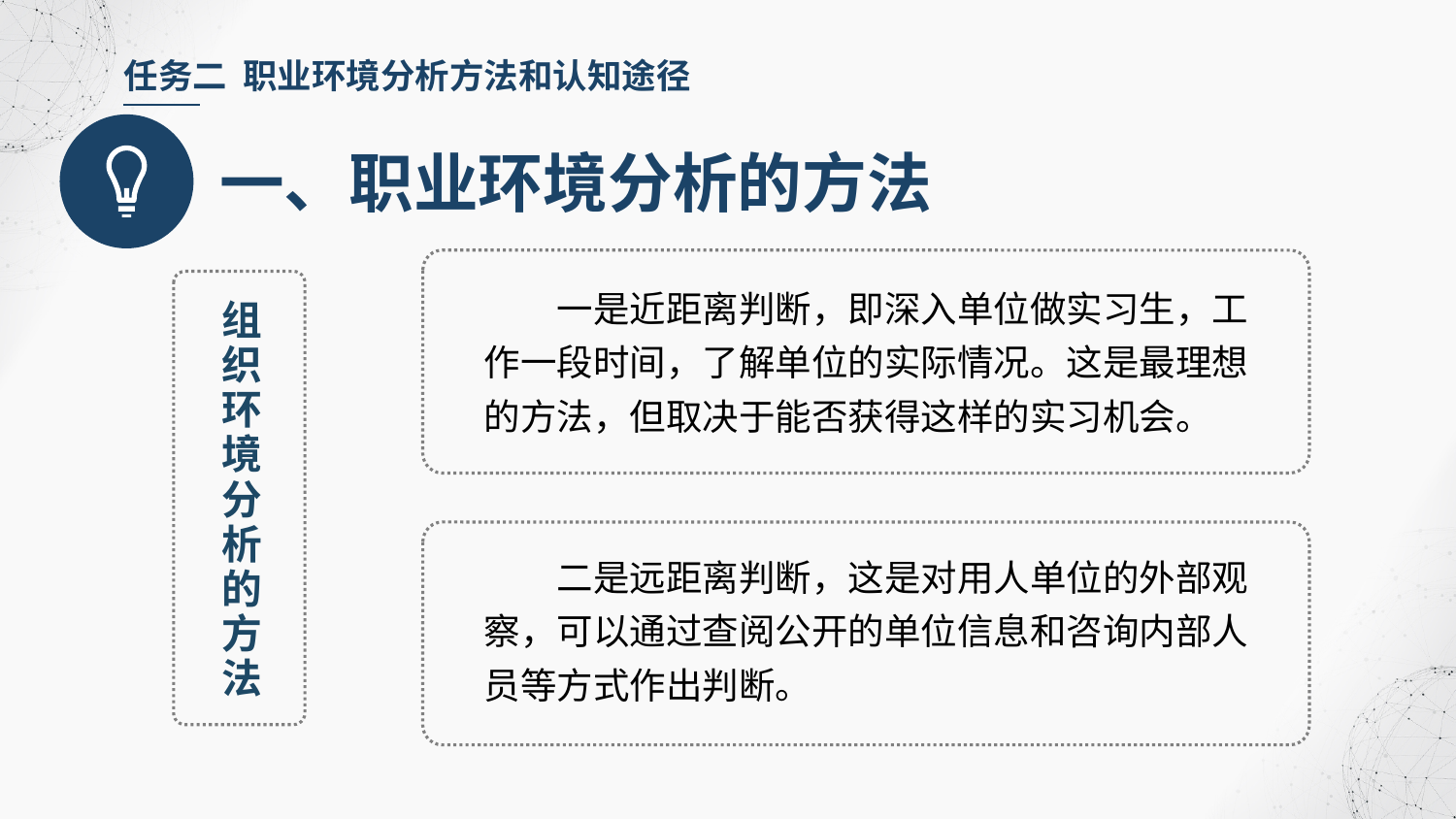

任务二  职业环境分析方法和认知途径

一、职业环境分析的方法

一是近距离判断，即深入单位做实习生，工作一段时间，了解单位的实际情况。这是最理想的方法，但取决于能否获得这样的实习机会。

二是远距离判断，这是对用人单位的外部观察，可以通过查阅公开的单位信息和咨询内部人员等方式作出判断。

组织环境分析的方法